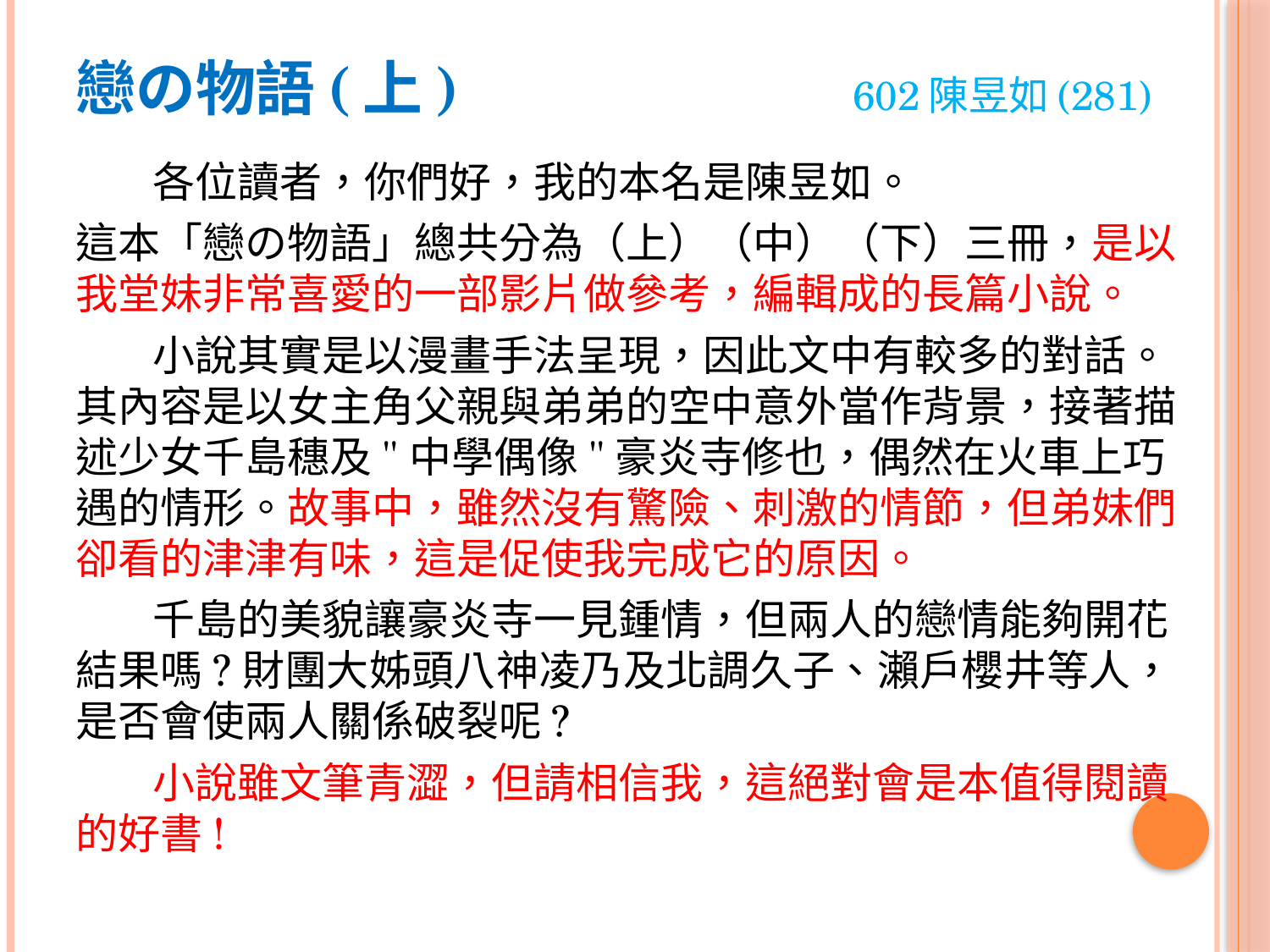

# 戀の物語(上)                       602陳昱如(281)
       各位讀者，你們好，我的本名是陳昱如。
這本「戀の物語」總共分為（上）（中）（下）三冊，是以我堂妹非常喜愛的一部影片做參考，編輯成的長篇小說。
       小說其實是以漫畫手法呈現，因此文中有較多的對話。其內容是以女主角父親與弟弟的空中意外當作背景，接著描述少女千島穗及"中學偶像"豪炎寺修也，偶然在火車上巧遇的情形。故事中，雖然沒有驚險、刺激的情節，但弟妹們卻看的津津有味，這是促使我完成它的原因。
       千島的美貌讓豪炎寺一見鍾情，但兩人的戀情能夠開花結果嗎?財團大姊頭八神凌乃及北調久子、瀨戶櫻井等人，是否會使兩人關係破裂呢?
       小說雖文筆青澀，但請相信我，這絕對會是本值得閱讀的好書!